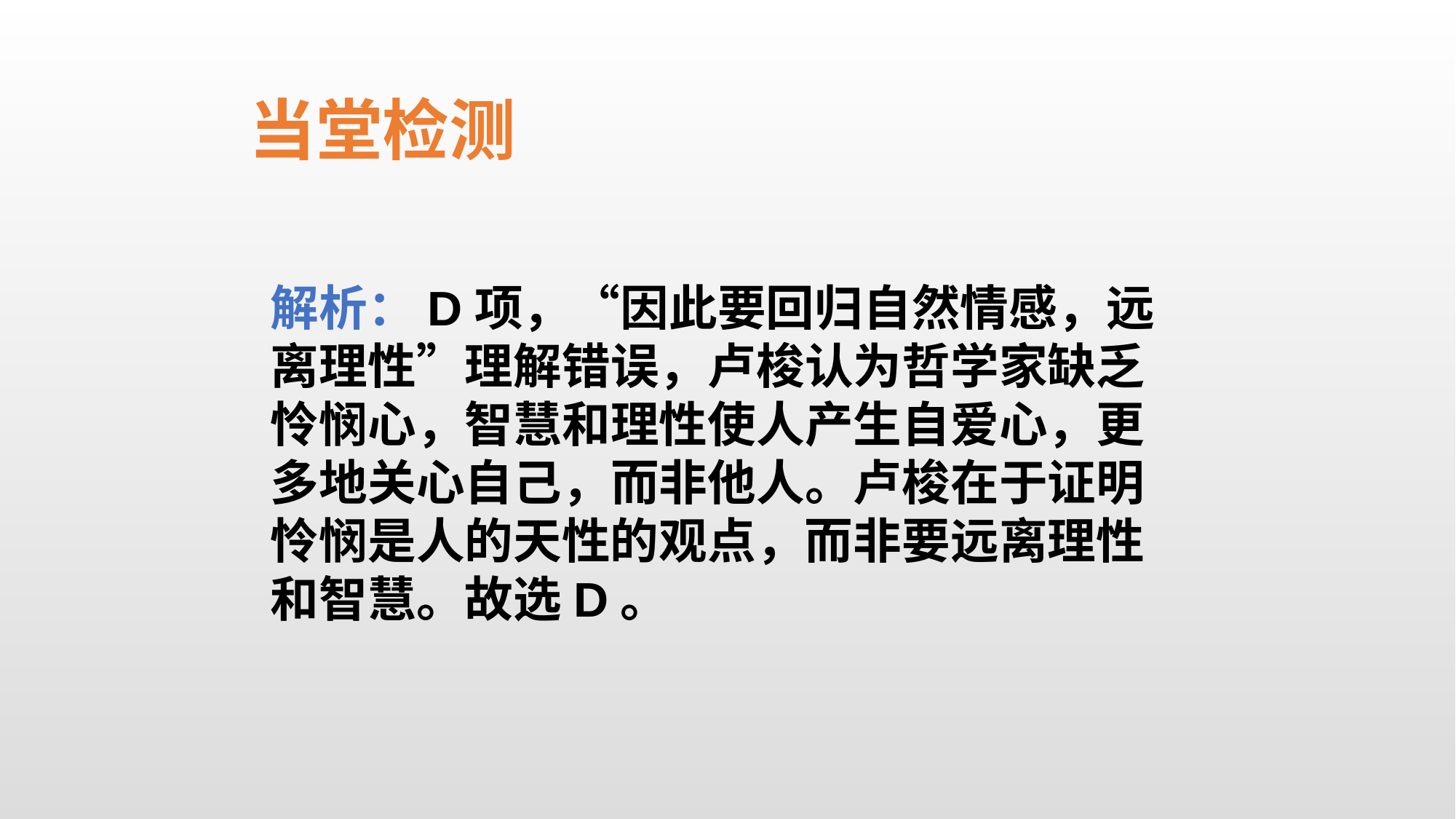

当堂检测
解析：D项，“因此要回归自然情感，远离理性”理解错误，卢梭认为哲学家缺乏怜悯心，智慧和理性使人产生自爱心，更多地关心自己，而非他人。卢梭在于证明怜悯是人的天性的观点，而非要远离理性和智慧。故选D。